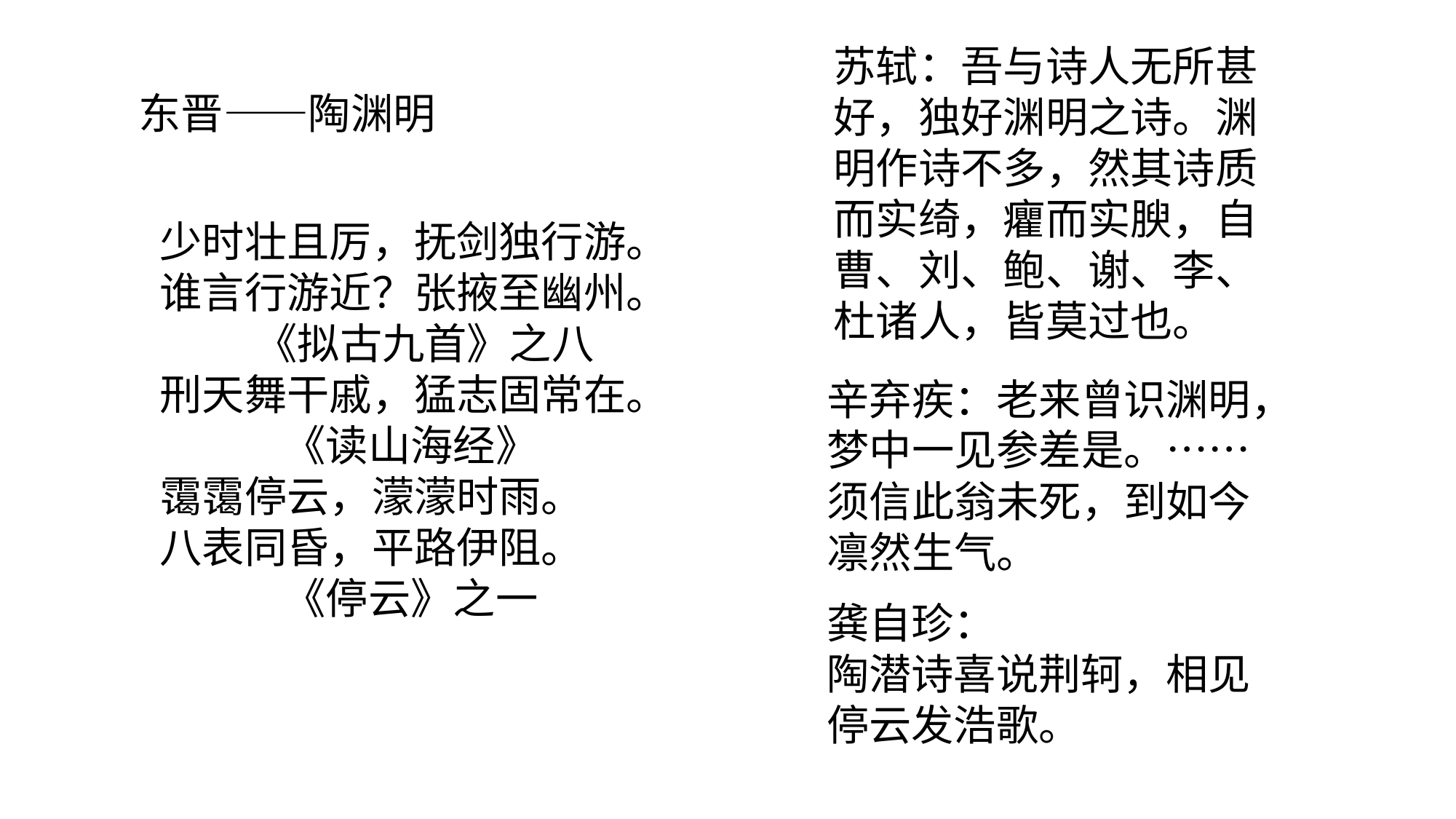

苏轼：吾与诗人无所甚好，独好渊明之诗。渊明作诗不多，然其诗质而实绮，癯而实腴，自曹、刘、鲍、谢、李、杜诸人，皆莫过也。
#
东晋——陶渊明
少时壮且厉，抚剑独行游。
谁言行游近？张掖至幽州。
         《拟古九首》之八
刑天舞干戚，猛志固常在。
            《读山海经》
霭霭停云，濛濛时雨。
八表同昏，平路伊阻。
            《停云》之一
辛弃疾：老来曾识渊明，梦中一见参差是。……须信此翁未死，到如今凛然生气。
龚自珍：
陶潜诗喜说荆轲，相见停云发浩歌。